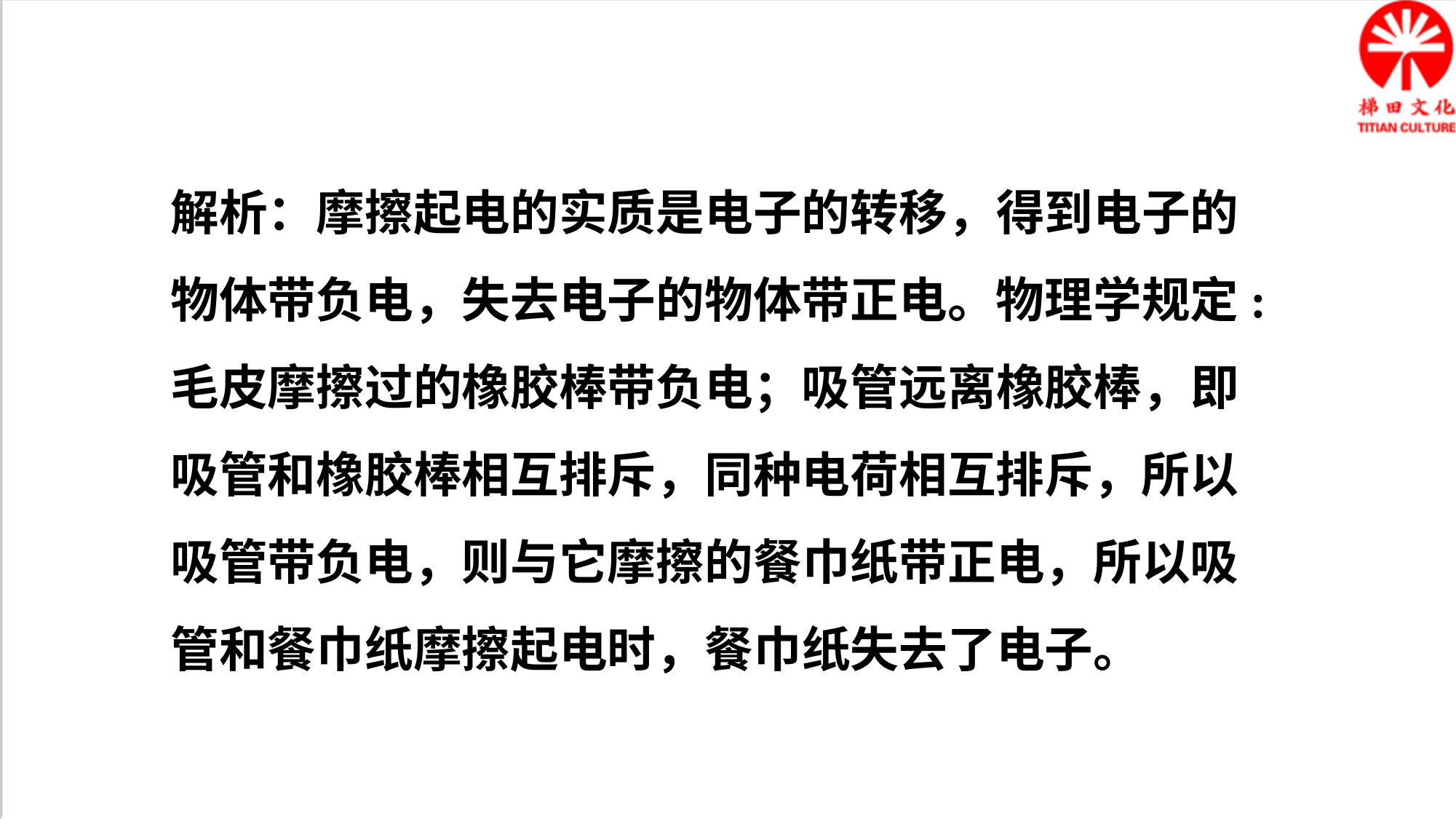

解析：摩擦起电的实质是电子的转移，得到电子的物体带负电，失去电子的物体带正电。物理学规定: 毛皮摩擦过的橡胶棒带负电；吸管远离橡胶棒，即吸管和橡胶棒相互排斥，同种电荷相互排斥，所以吸管带负电，则与它摩擦的餐巾纸带正电，所以吸管和餐巾纸摩擦起电时，餐巾纸失去了电子。